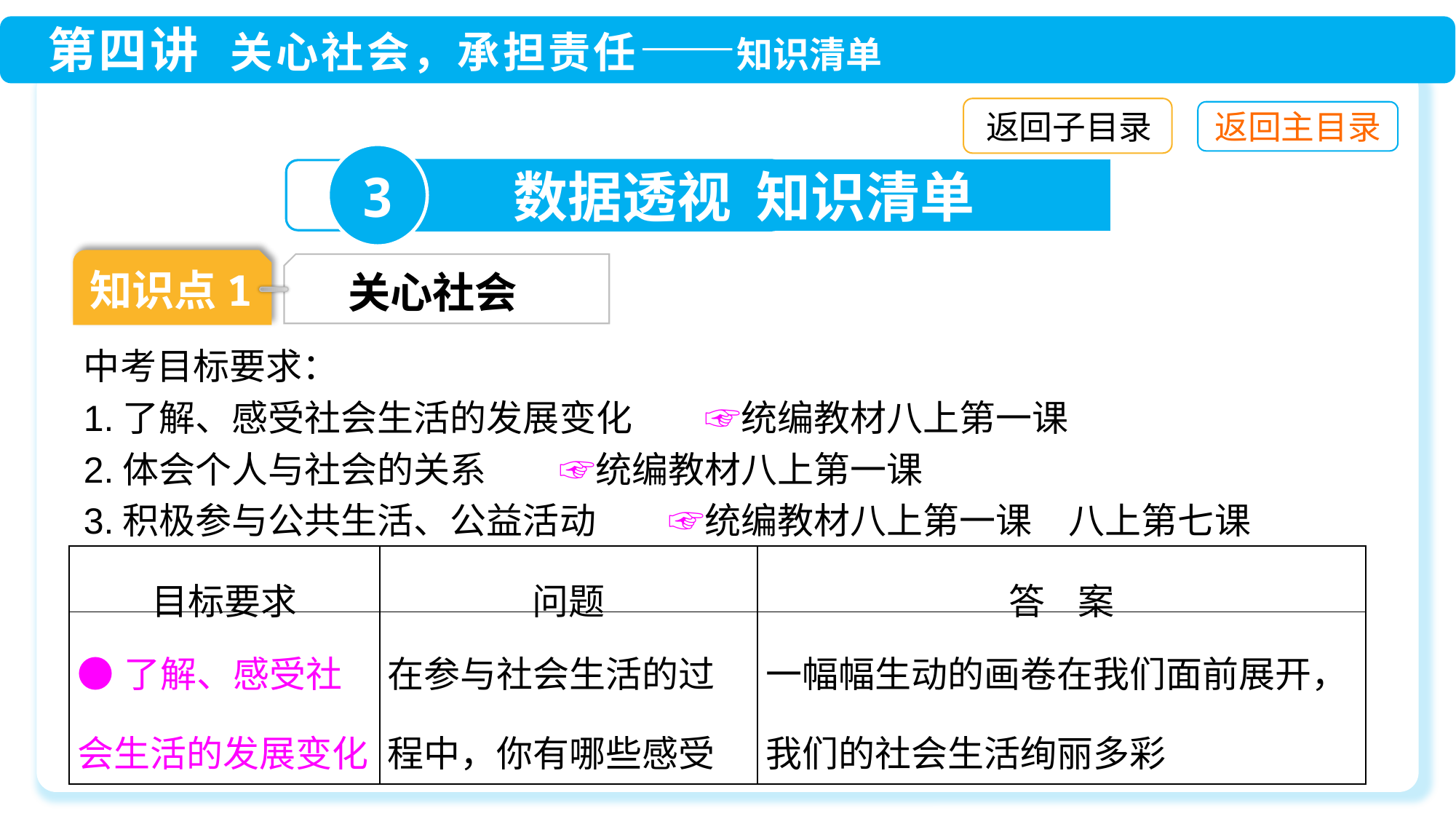

返回子目录
3

数据透视  知识清单
知识点1
关心社会

中考目标要求：
1.了解、感受社会生活的发展变化　　☞统编教材八上第一课
2.体会个人与社会的关系　　☞统编教材八上第一课
3.积极参与公共生活、公益活动　　☞统编教材八上第一课　八上第七课
| 目标要求 | 问题 | 答 案 |
| --- | --- | --- |
| ●了解、感受社会生活的发展变化 | 在参与社会生活的过程中，你有哪些感受 | 一幅幅生动的画卷在我们面前展开，我们的社会生活绚丽多彩 |